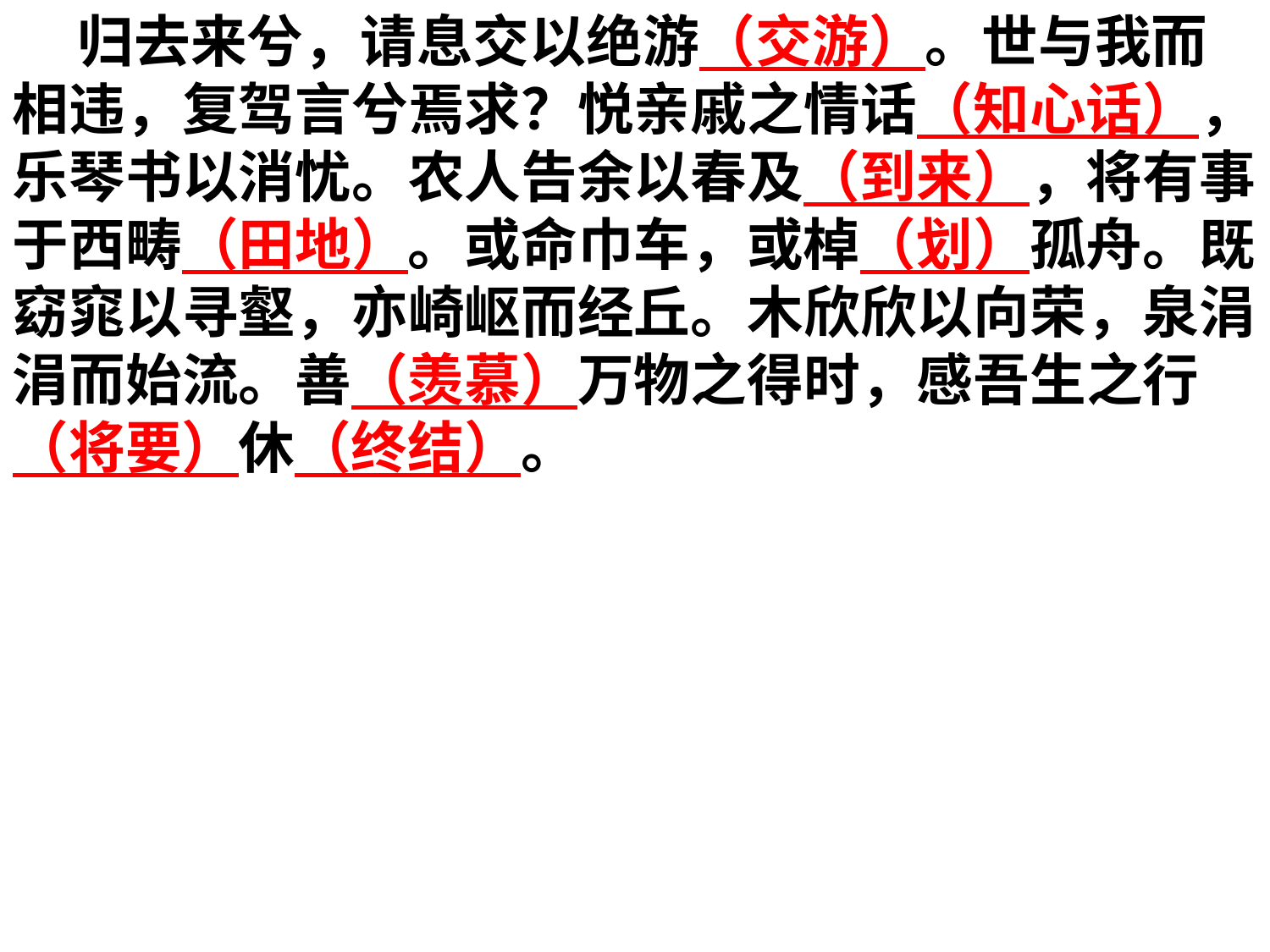

归去来兮，请息交以绝游（交游）。世与我而相违，复驾言兮焉求？悦亲戚之情话（知心话），乐琴书以消忧。农人告余以春及（到来），将有事于西畴（田地）。或命巾车，或棹（划）孤舟。既窈窕以寻壑，亦崎岖而经丘。木欣欣以向荣，泉涓涓而始流。善（羡慕）万物之得时，感吾生之行（将要）休（终结）。